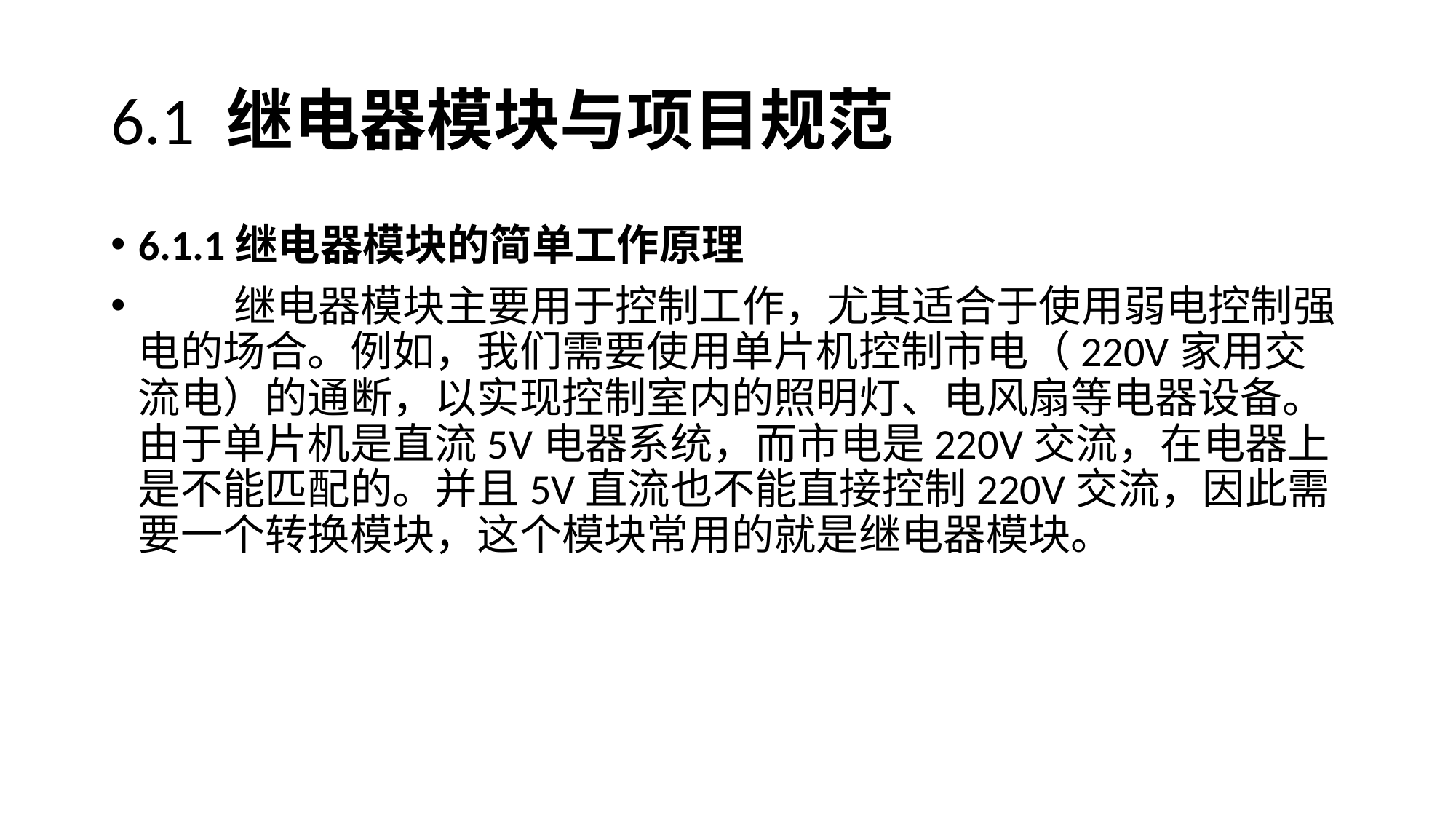

# 6.1 继电器模块与项目规范
6.1.1继电器模块的简单工作原理
         继电器模块主要用于控制工作，尤其适合于使用弱电控制强电的场合。例如，我们需要使用单片机控制市电（220V家用交流电）的通断，以实现控制室内的照明灯、电风扇等电器设备。由于单片机是直流5V电器系统，而市电是220V交流，在电器上是不能匹配的。并且5V直流也不能直接控制220V交流，因此需要一个转换模块，这个模块常用的就是继电器模块。